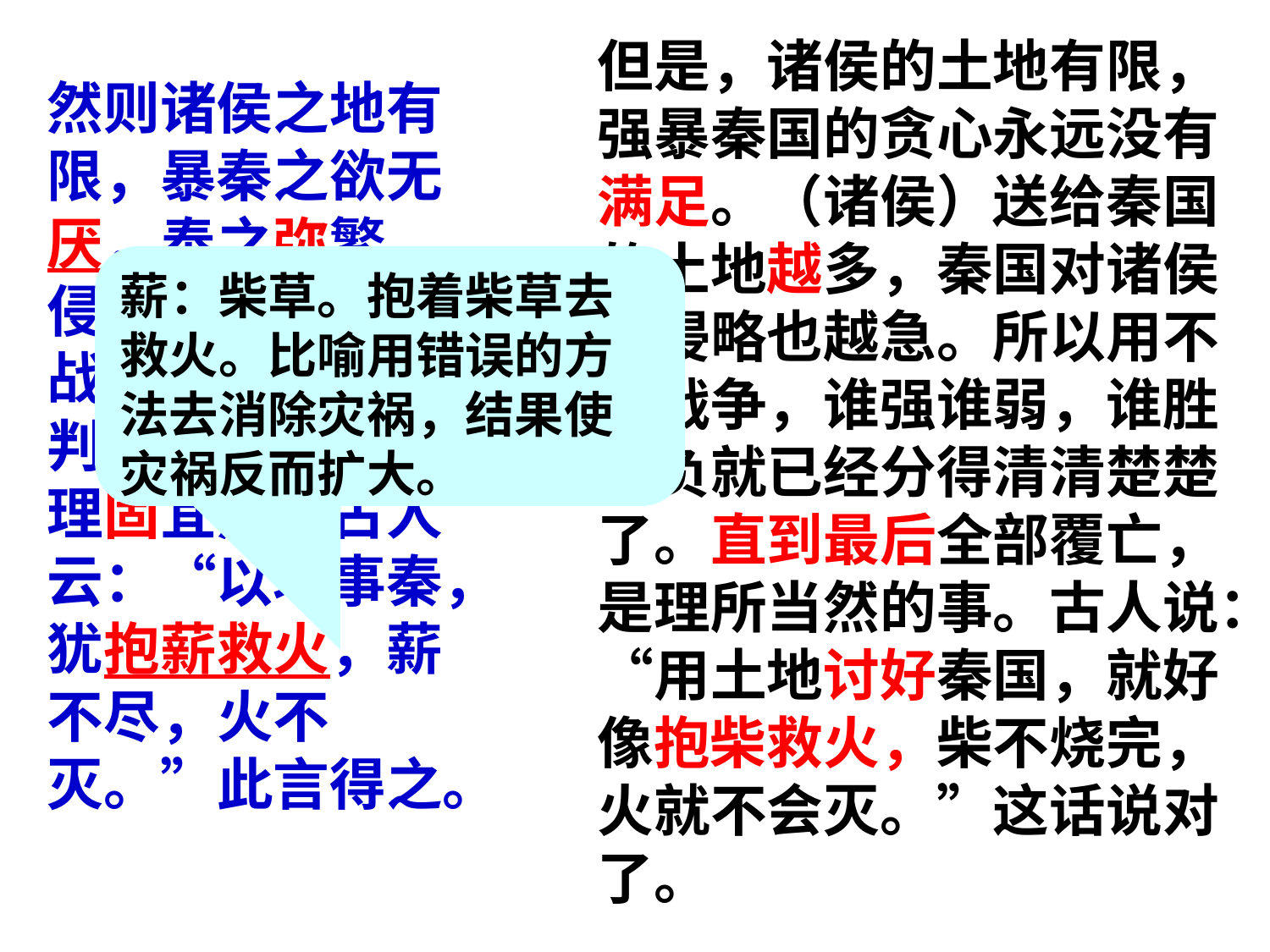

但是，诸侯的土地有限，强暴秦国的贪心永远没有满足。（诸侯）送给秦国的土地越多，秦国对诸侯的侵略也越急。所以用不着战争，谁强谁弱，谁胜谁负就已经分得清清楚楚了。直到最后全部覆亡，是理所当然的事。古人说：“用土地讨好秦国，就好像抱柴救火，柴不烧完，火就不会灭。”这话说对了。
然则诸侯之地有限，暴秦之欲无厌，奉之弥繁，侵之愈急。故不战而强弱胜负已判矣。至于颠覆，理固宜然。古人云：“以地事秦，犹抱薪救火，薪不尽，火不灭。”此言得之。
薪：柴草。抱着柴草去救火。比喻用错误的方法去消除灾祸，结果使灾祸反而扩大。